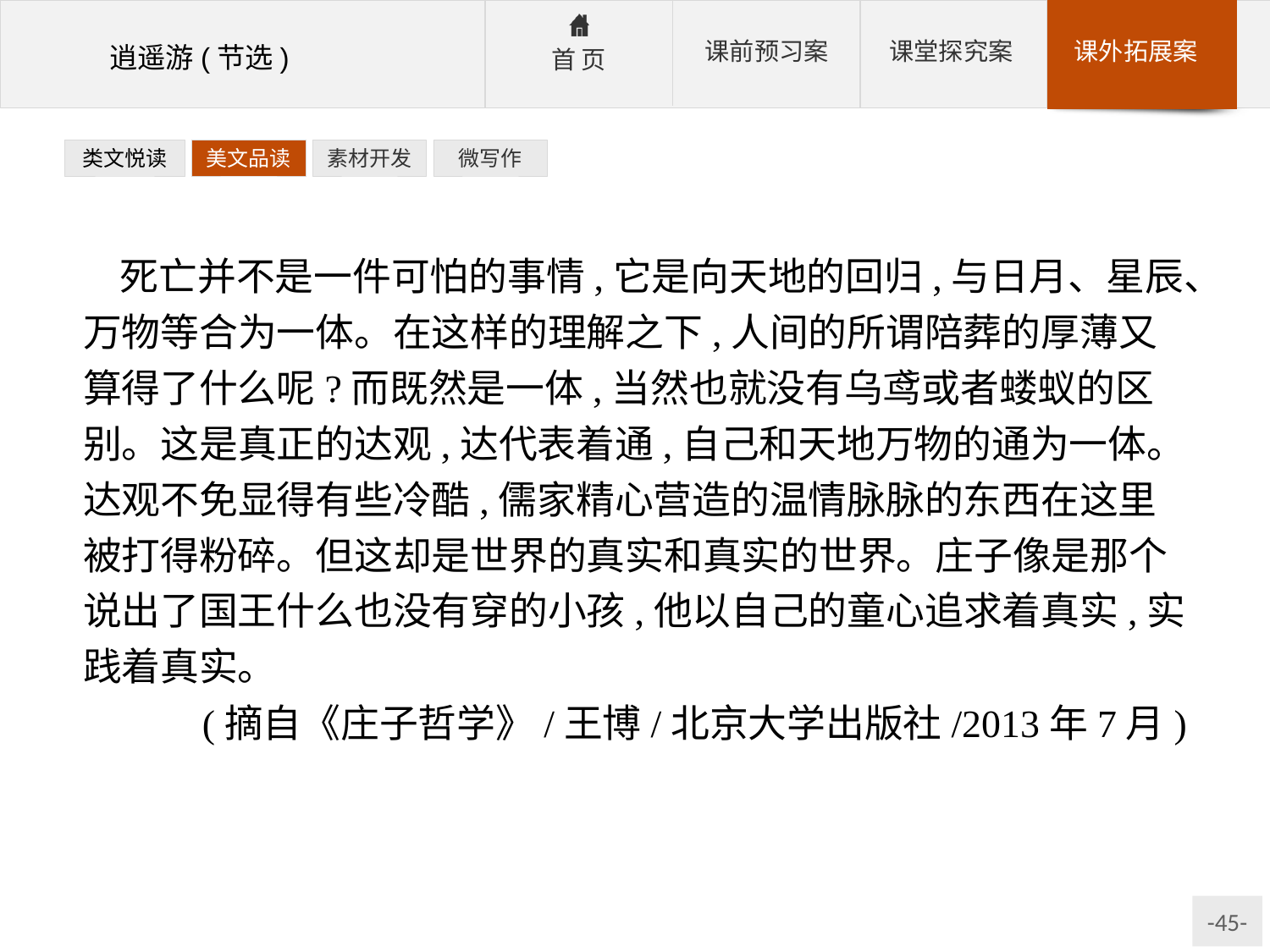

类文悦读
美文品读
素材开发
微写作
死亡并不是一件可怕的事情,它是向天地的回归,与日月、星辰、万物等合为一体。在这样的理解之下,人间的所谓陪葬的厚薄又算得了什么呢?而既然是一体,当然也就没有乌鸢或者蝼蚁的区别。这是真正的达观,达代表着通,自己和天地万物的通为一体。达观不免显得有些冷酷,儒家精心营造的温情脉脉的东西在这里被打得粉碎。但这却是世界的真实和真实的世界。庄子像是那个说出了国王什么也没有穿的小孩,他以自己的童心追求着真实,实践着真实。
(摘自《庄子哲学》/王博/北京大学出版社/2013年7月)